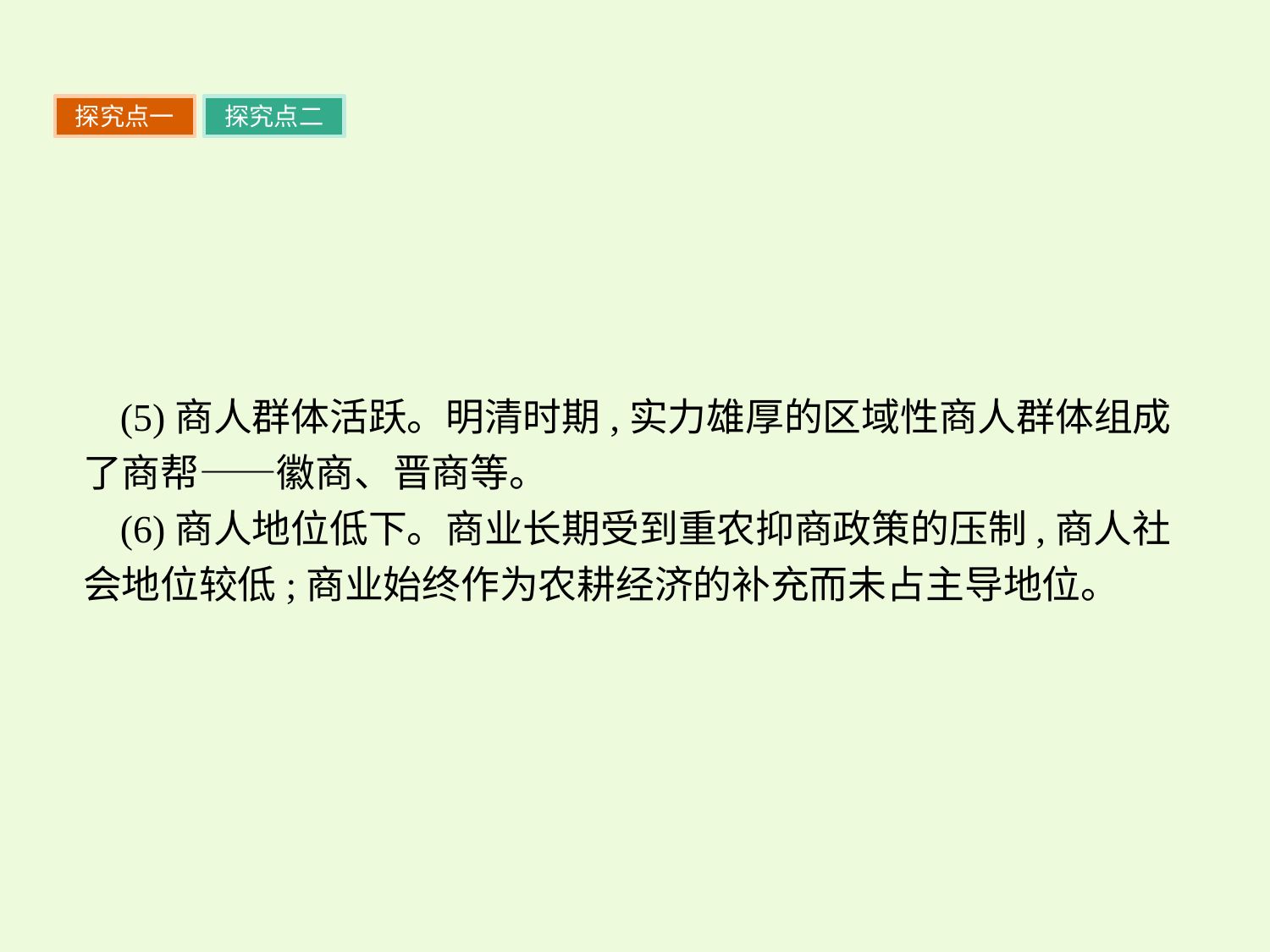

探究点一
探究点二
(5)商人群体活跃。明清时期,实力雄厚的区域性商人群体组成了商帮——徽商、晋商等。
(6)商人地位低下。商业长期受到重农抑商政策的压制,商人社会地位较低;商业始终作为农耕经济的补充而未占主导地位。